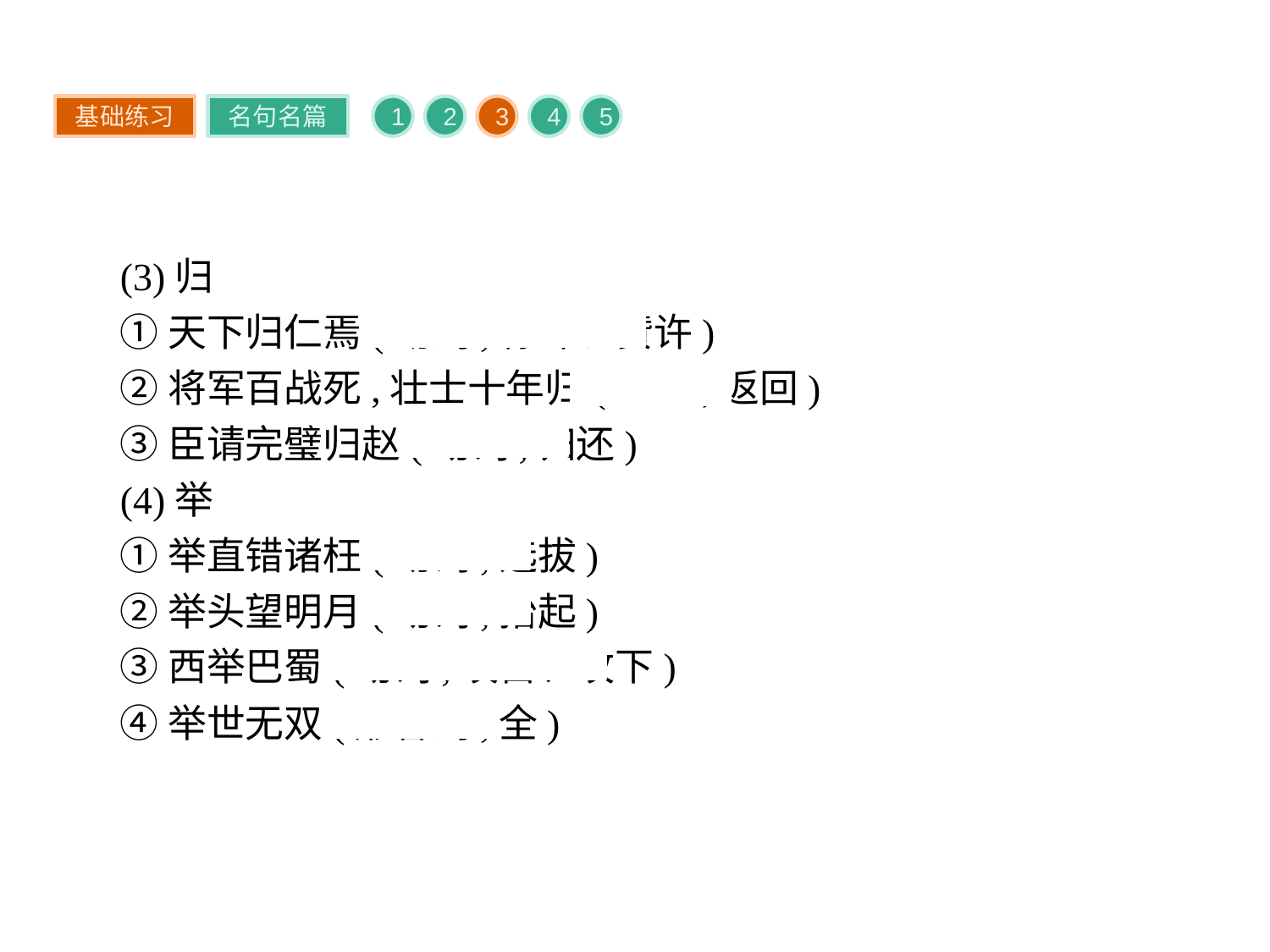

基础练习
名句名篇
1
2
3
4
5
(3)归
①天下归仁焉(动词,称许、赞许)
②将军百战死,壮士十年归(动词,返回)
③臣请完璧归赵(动词,归还)
(4)举
①举直错诸枉(动词,选拔)
②举头望明月(动词,抬起)
③西举巴蜀(动词,攻占、攻下)
④举世无双(形容词,全)